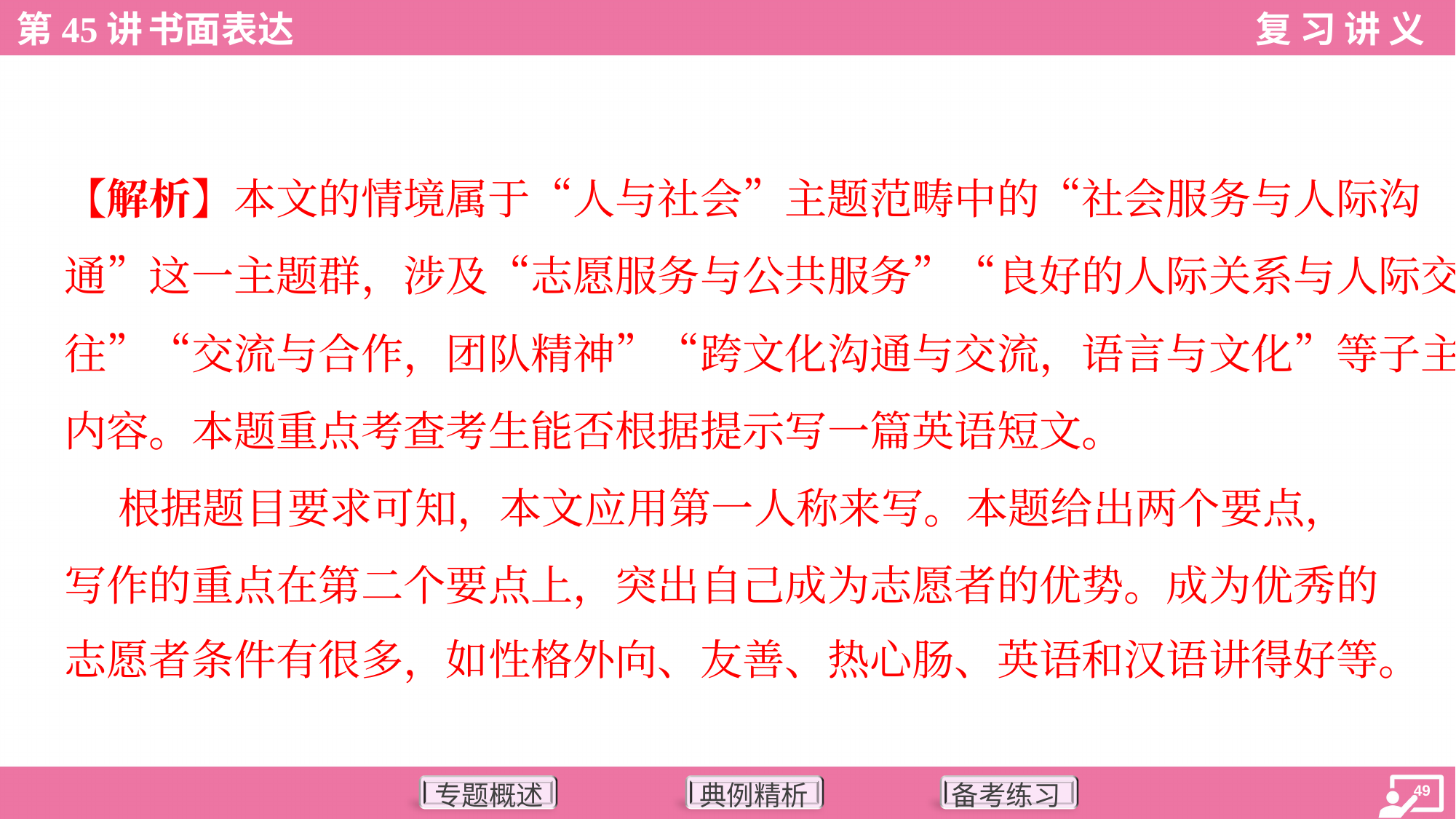

【解析】本文的情境属于“人与社会”主题范畴中的“社会服务与人际沟
通”这一主题群，涉及“志愿服务与公共服务”“良好的人际关系与人际交
往”“交流与合作，团队精神”“跨文化沟通与交流，语言与文化”等子主题
内容。本题重点考查考生能否根据提示写一篇英语短文。
    根据题目要求可知，本文应用第一人称来写。本题给出两个要点，
写作的重点在第二个要点上，突出自己成为志愿者的优势。成为优秀的
志愿者条件有很多，如性格外向、友善、热心肠、英语和汉语讲得好等。